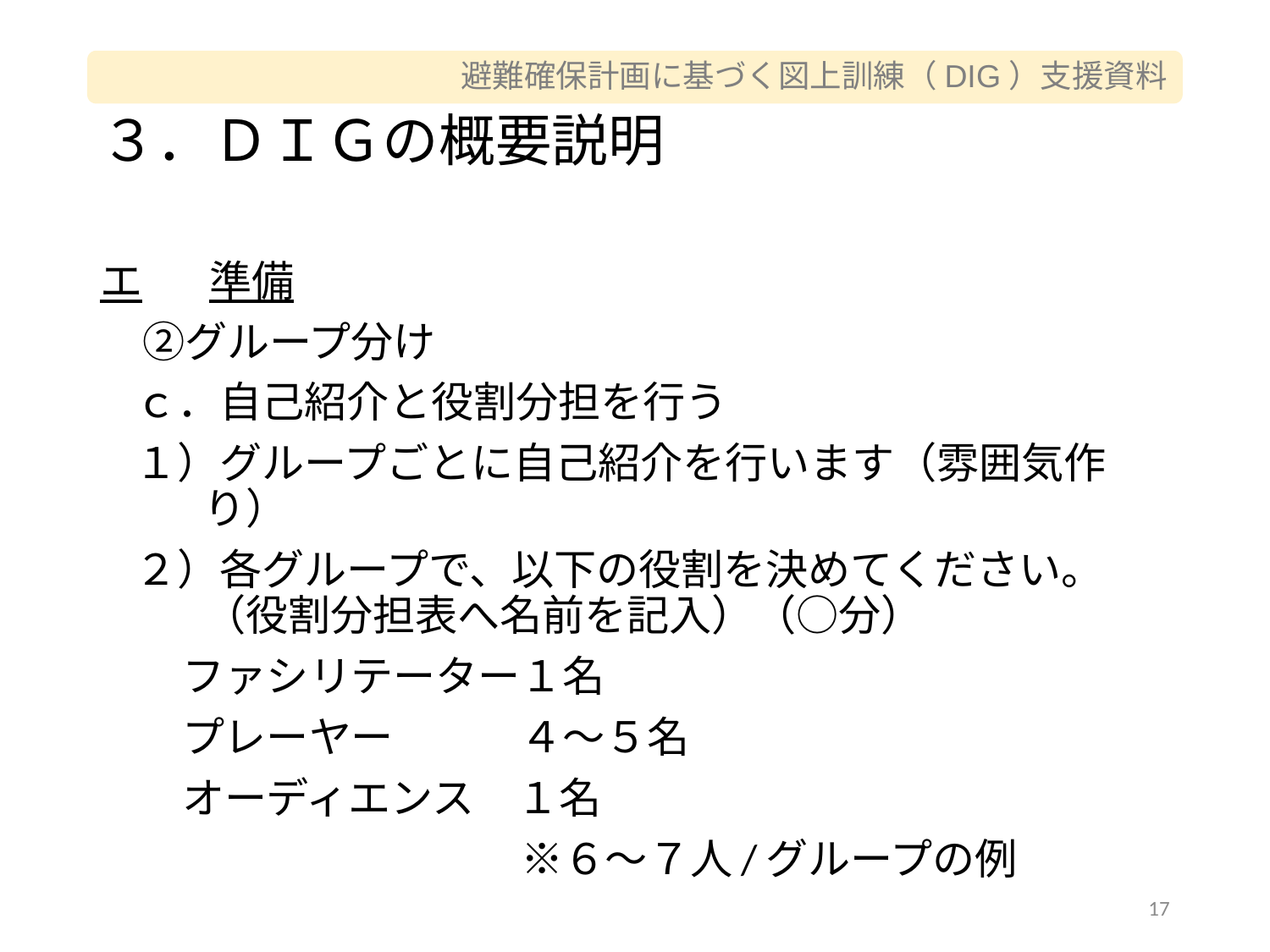

# ３．ＤＩＧの概要説明
エ	準備
　②グループ分け
ｃ．自己紹介と役割分担を行う
１）グループごとに自己紹介を行います（雰囲気作り）
２）各グループで、以下の役割を決めてください。（役割分担表へ名前を記入）（○分）
ファシリテーター１名
プレーヤー　　　４～５名
オーディエンス　１名
　　　　　　　　※６～７人/グループの例
17